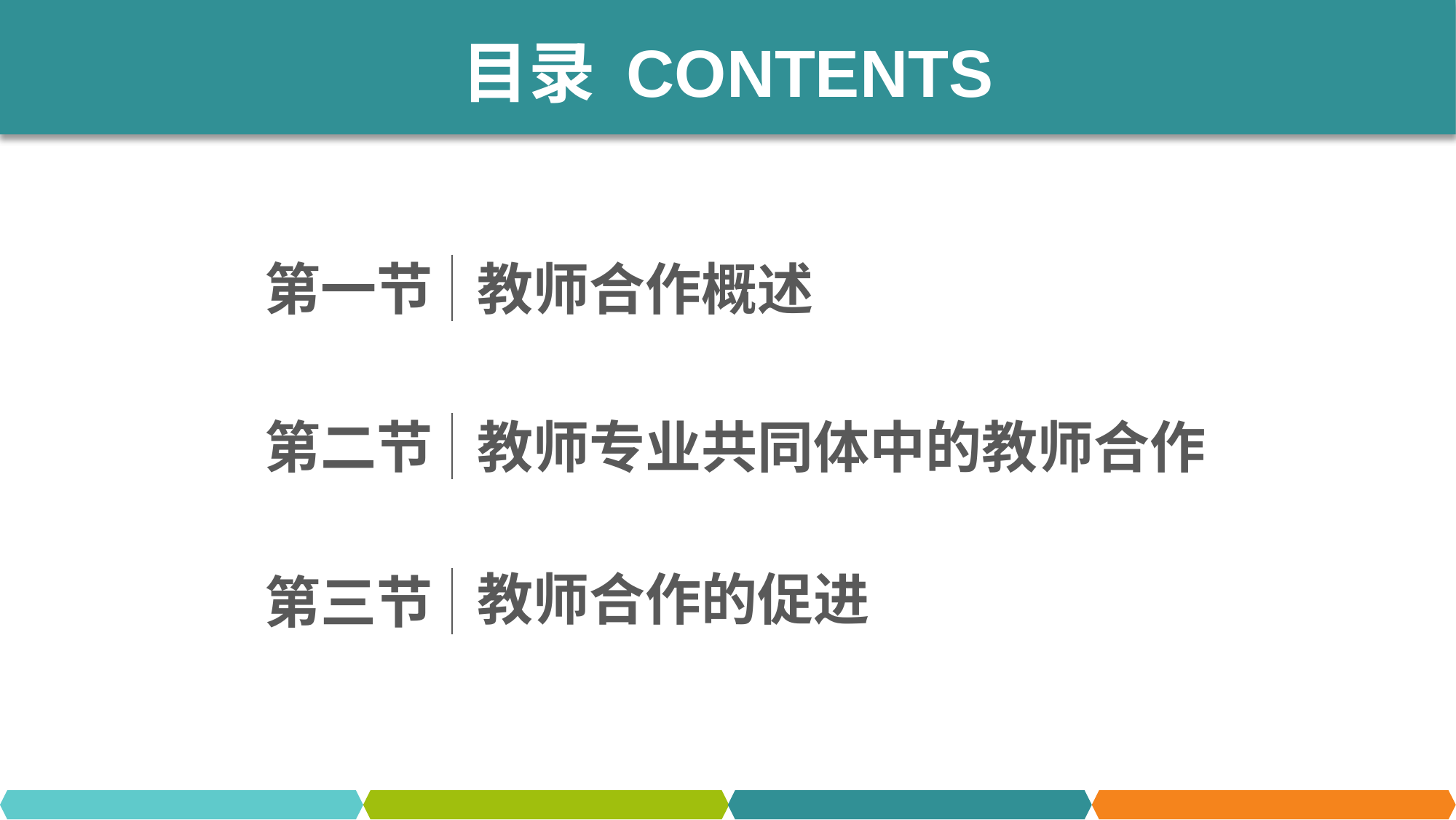

目录 CONTENTS
第一节
教师合作概述
教师专业共同体中的教师合作
第二节
教师合作的促进
第三节